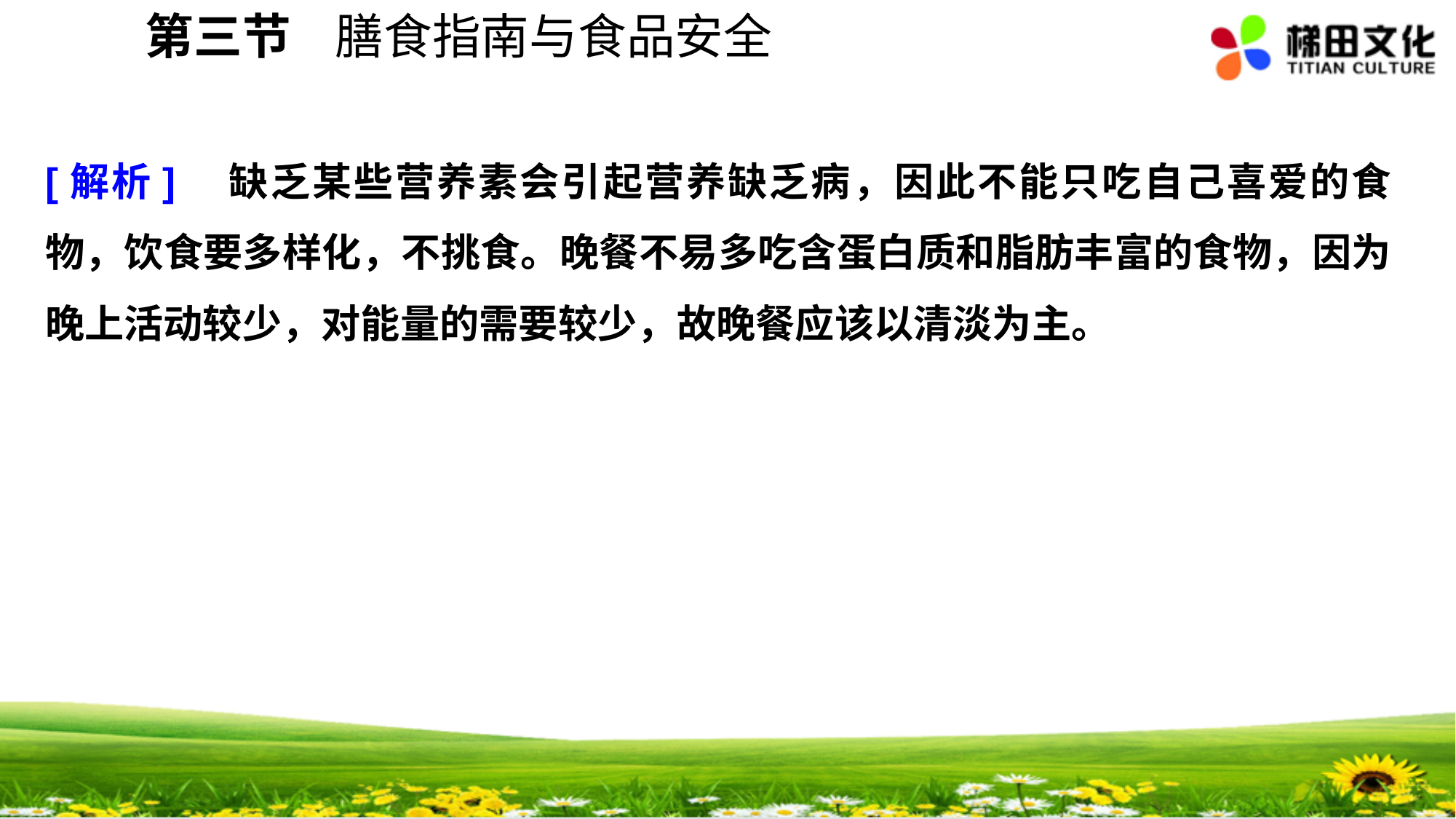

第三节    膳食指南与食品安全
[解析]　缺乏某些营养素会引起营养缺乏病，因此不能只吃自己喜爱的食物，饮食要多样化，不挑食。晚餐不易多吃含蛋白质和脂肪丰富的食物，因为晚上活动较少，对能量的需要较少，故晚餐应该以清淡为主。